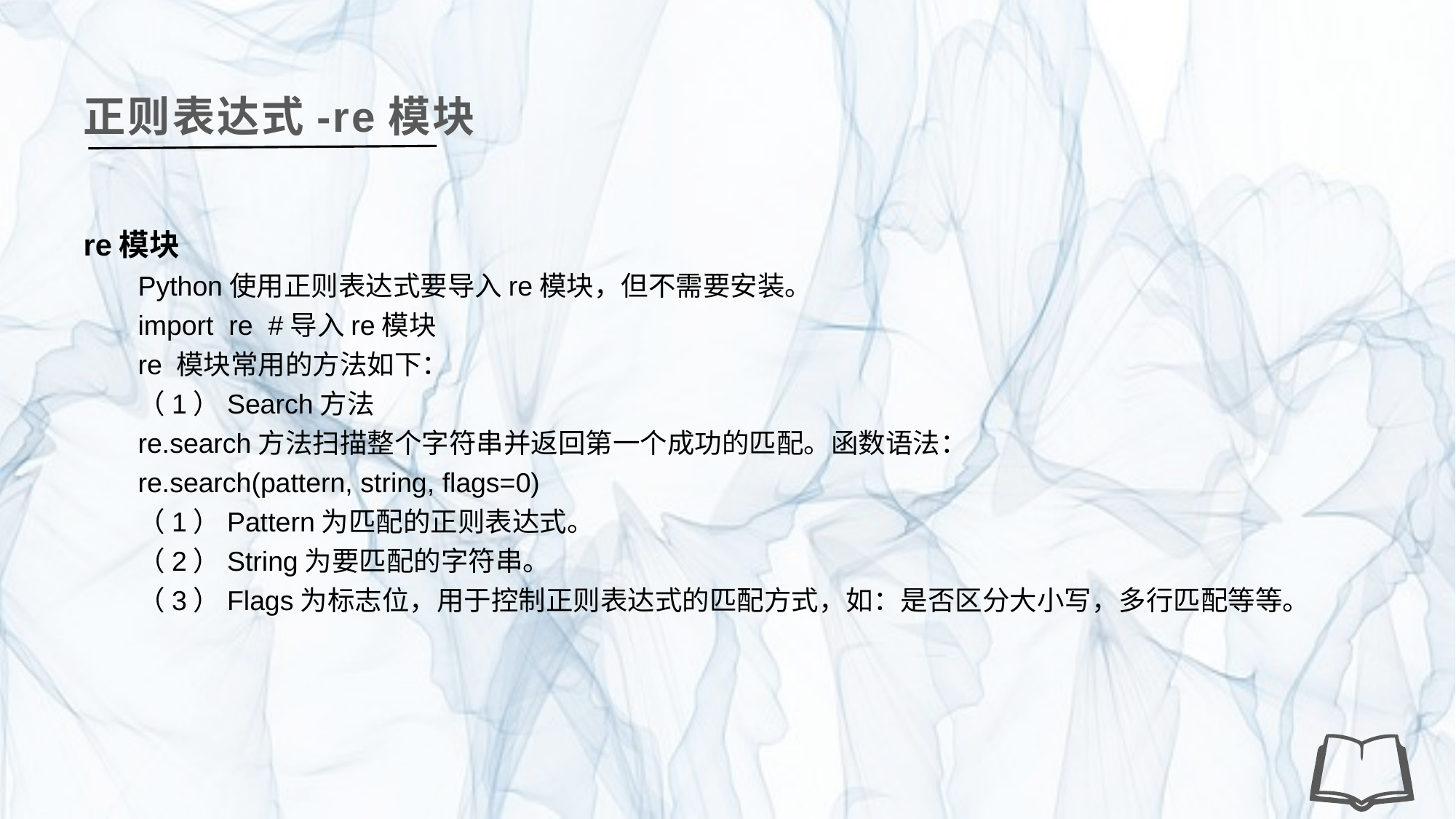

正则表达式-re模块
re模块
Python使用正则表达式要导入re模块，但不需要安装。
import  re  #导入re模块
re 模块常用的方法如下：
（1）Search方法
re.search方法扫描整个字符串并返回第一个成功的匹配。函数语法：
re.search(pattern, string, flags=0)
（1）Pattern为匹配的正则表达式。
（2）String为要匹配的字符串。
（3）Flags为标志位，用于控制正则表达式的匹配方式，如：是否区分大小写，多行匹配等等。

52